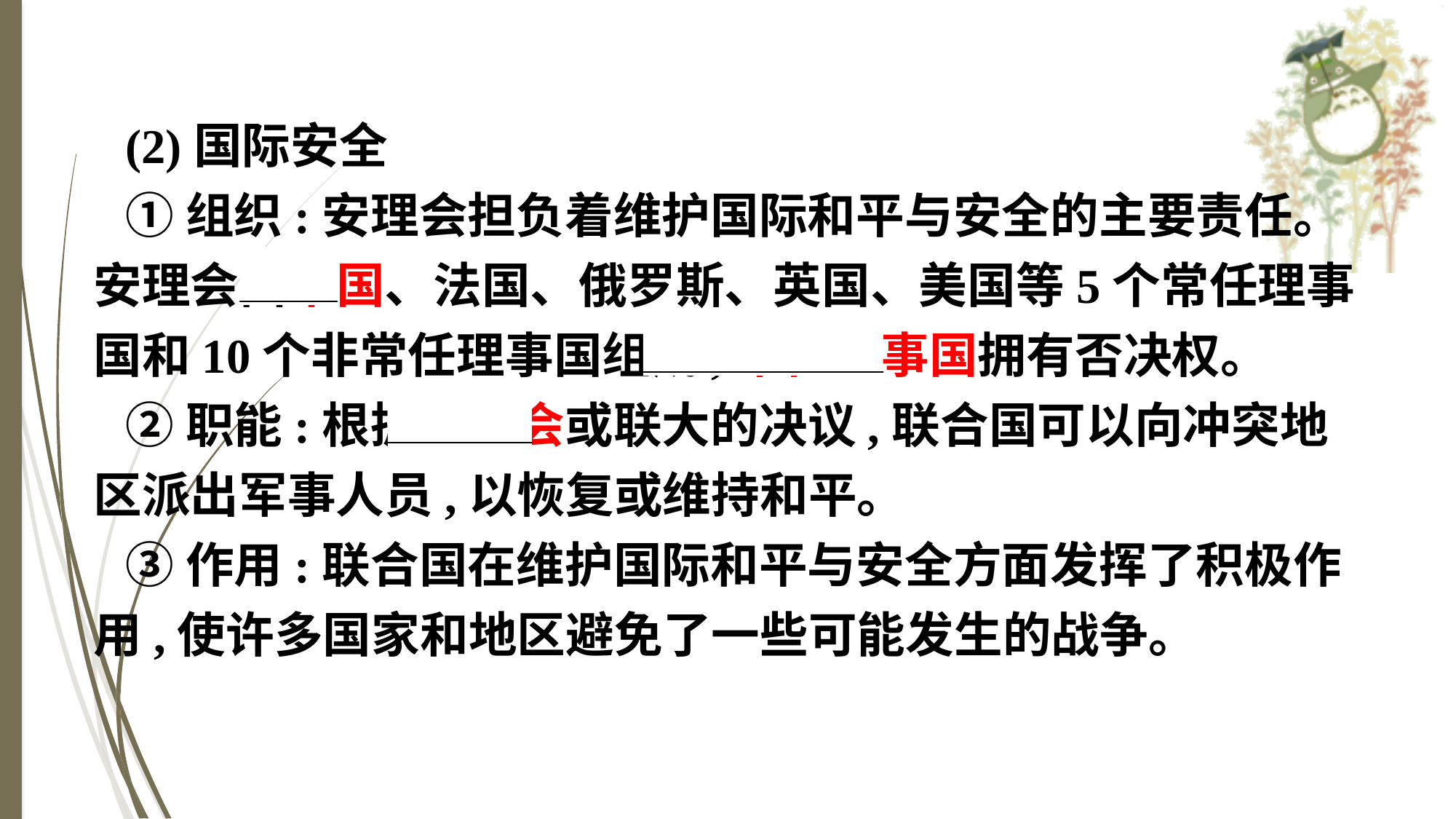

(2)国际安全
①组织:安理会担负着维护国际和平与安全的主要责任。安理会由中国、法国、俄罗斯、英国、美国等5个常任理事国和10个非常任理事国组成,常任理事国拥有否决权。
②职能:根据安理会或联大的决议,联合国可以向冲突地区派出军事人员,以恢复或维持和平。
③作用:联合国在维护国际和平与安全方面发挥了积极作用,使许多国家和地区避免了一些可能发生的战争。